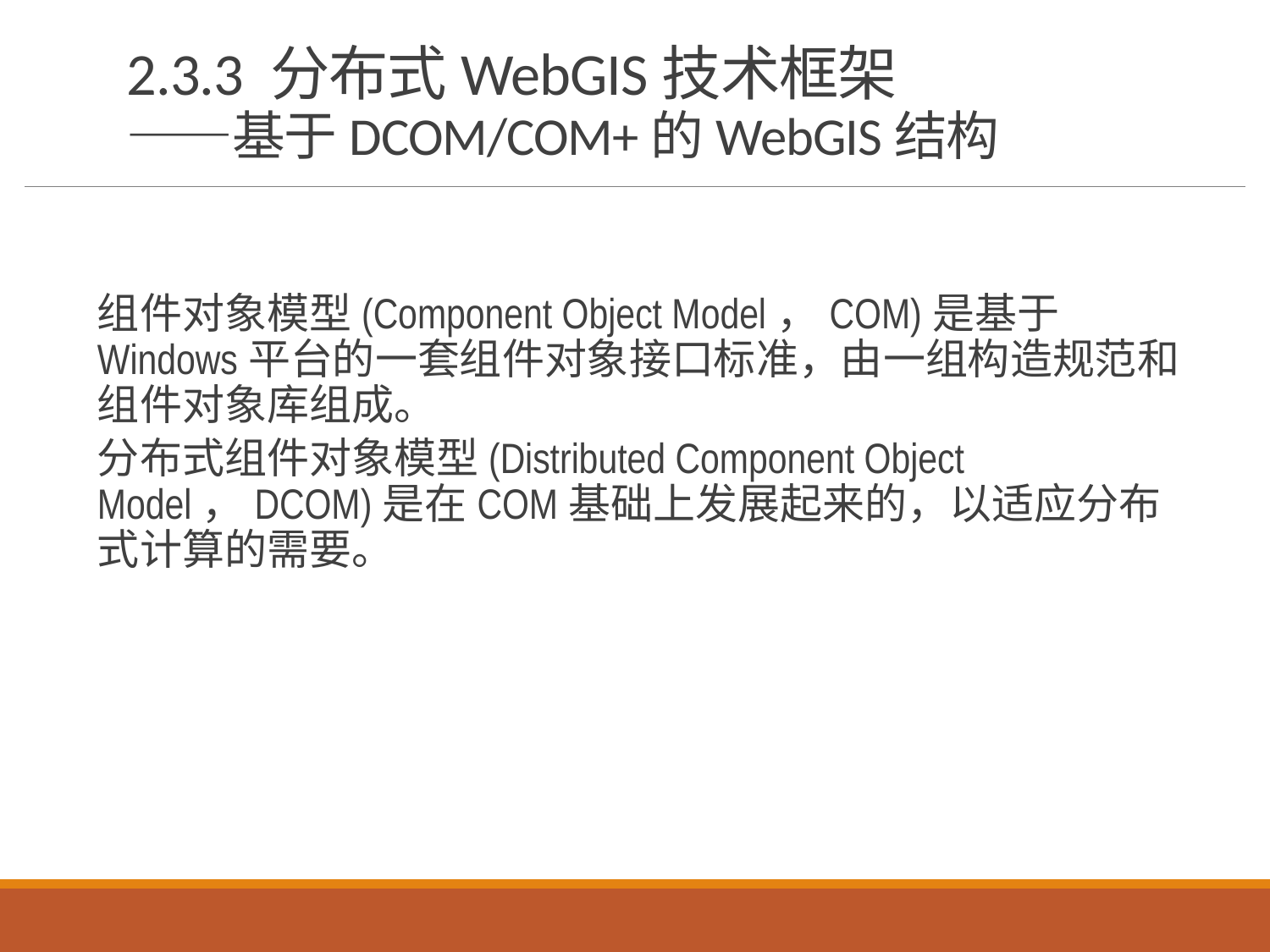

# 2.3.3 分布式WebGIS技术框架 ——基于DCOM/COM+的WebGIS结构
组件对象模型(Component Object Model，COM)是基于Windows平台的一套组件对象接口标准，由一组构造规范和组件对象库组成。
分布式组件对象模型(Distributed Component Object Model，DCOM)是在COM基础上发展起来的，以适应分布式计算的需要。